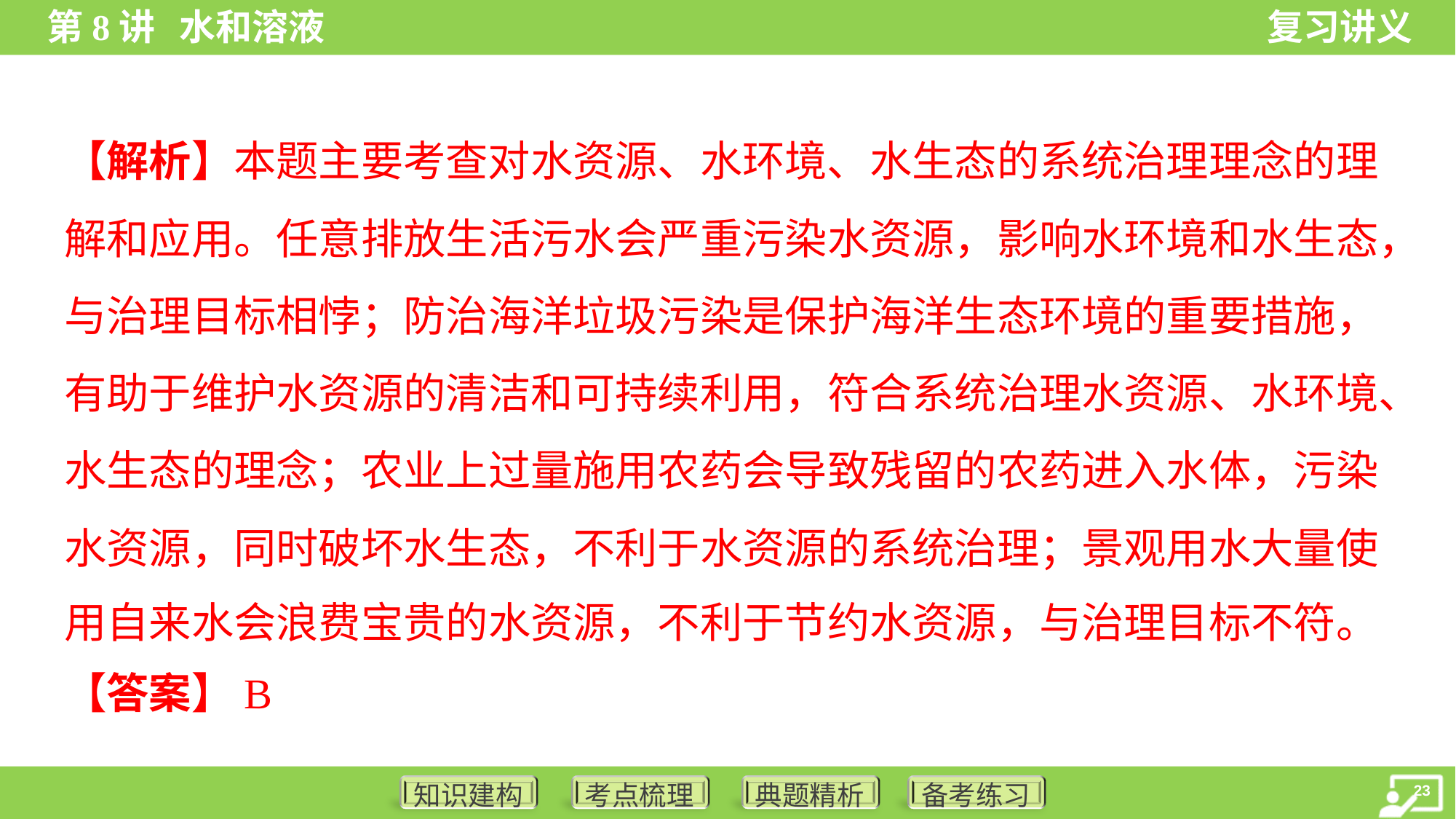

【解析】本题主要考查对水资源、水环境、水生态的系统治理理念的理
解和应用。任意排放生活污水会严重污染水资源，影响水环境和水生态，
与治理目标相悖；防治海洋垃圾污染是保护海洋生态环境的重要措施，
有助于维护水资源的清洁和可持续利用，符合系统治理水资源、水环境、
水生态的理念；农业上过量施用农药会导致残留的农药进入水体，污染
水资源，同时破坏水生态，不利于水资源的系统治理；景观用水大量使
用自来水会浪费宝贵的水资源，不利于节约水资源，与治理目标不符。
【答案】B